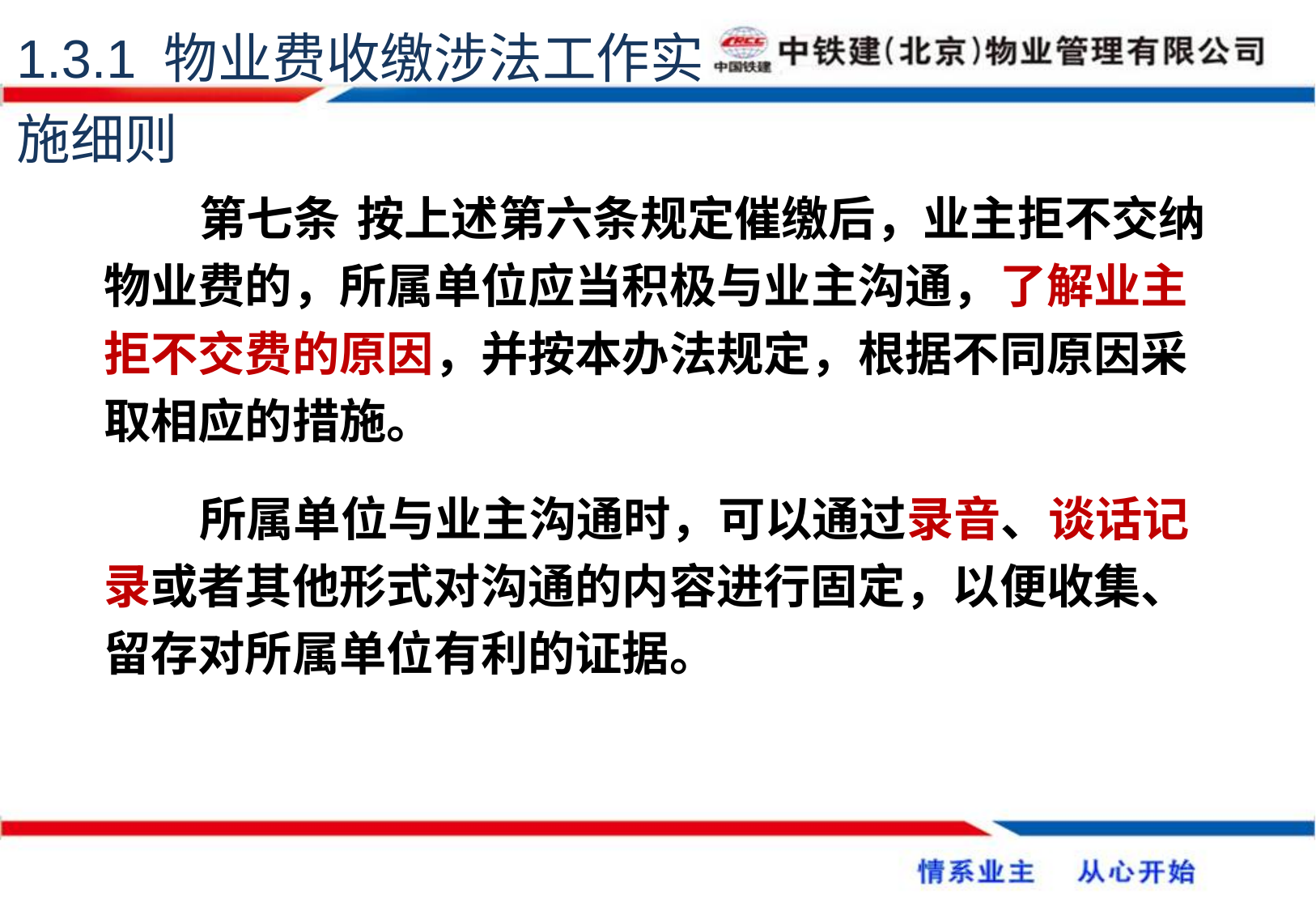

1.3.1 物业费收缴涉法工作实施细则
第七条	 按上述第六条规定催缴后，业主拒不交纳物业费的，所属单位应当积极与业主沟通，了解业主拒不交费的原因，并按本办法规定，根据不同原因采取相应的措施。
所属单位与业主沟通时，可以通过录音、谈话记录或者其他形式对沟通的内容进行固定，以便收集、留存对所属单位有利的证据。

58